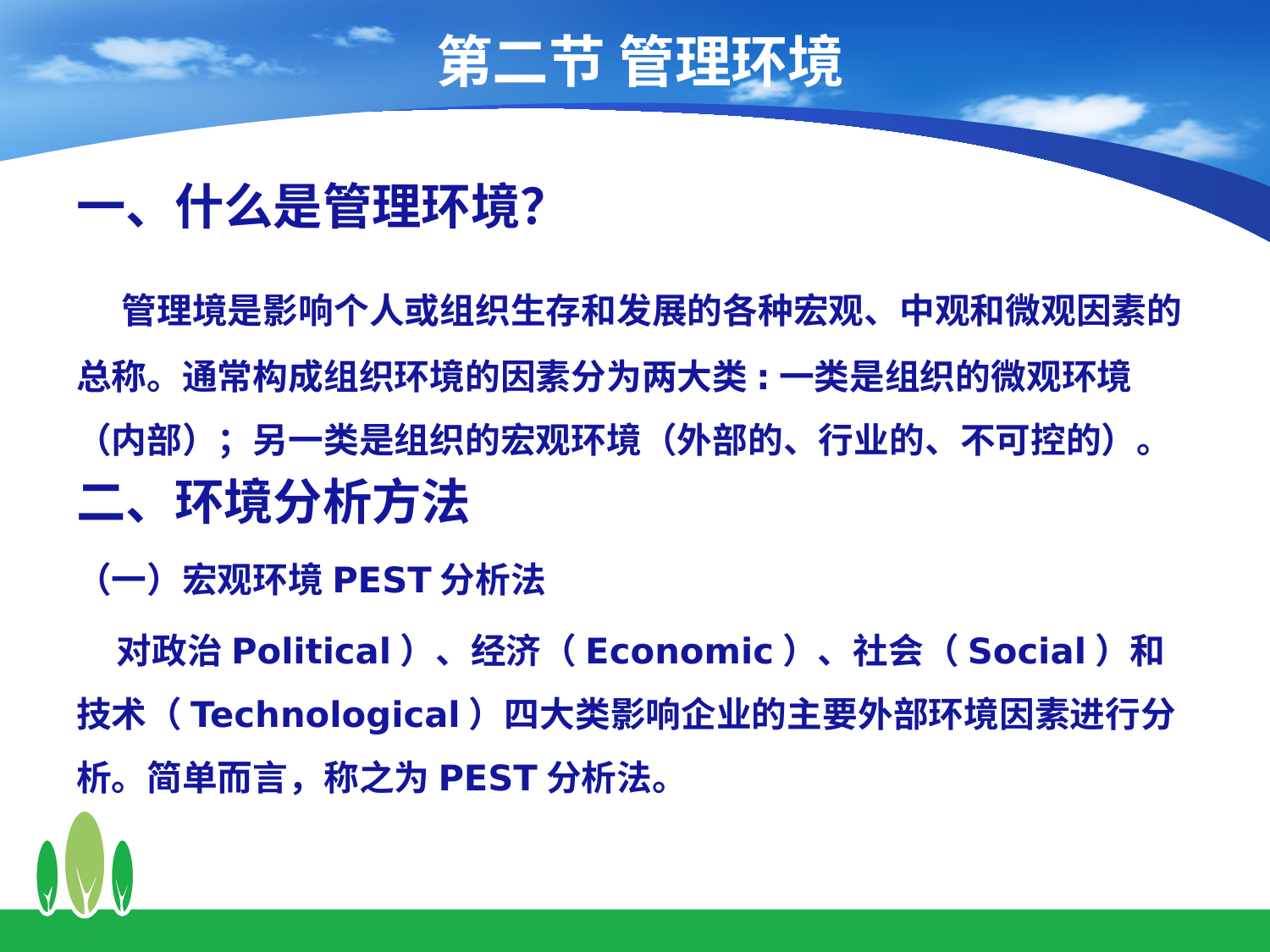

# 第二节 管理环境
一、什么是管理环境？
   管理境是影响个人或组织生存和发展的各种宏观、中观和微观因素的总称。通常构成组织环境的因素分为两大类:一类是组织的微观环境（内部）；另一类是组织的宏观环境（外部的、行业的、不可控的）。
二、环境分析方法
（一）宏观环境PEST分析法
    对政治Political）、经济（Economic）、社会（Social）和技术（Technological）四大类影响企业的主要外部环境因素进行分析。简单而言，称之为PEST分析法。

12